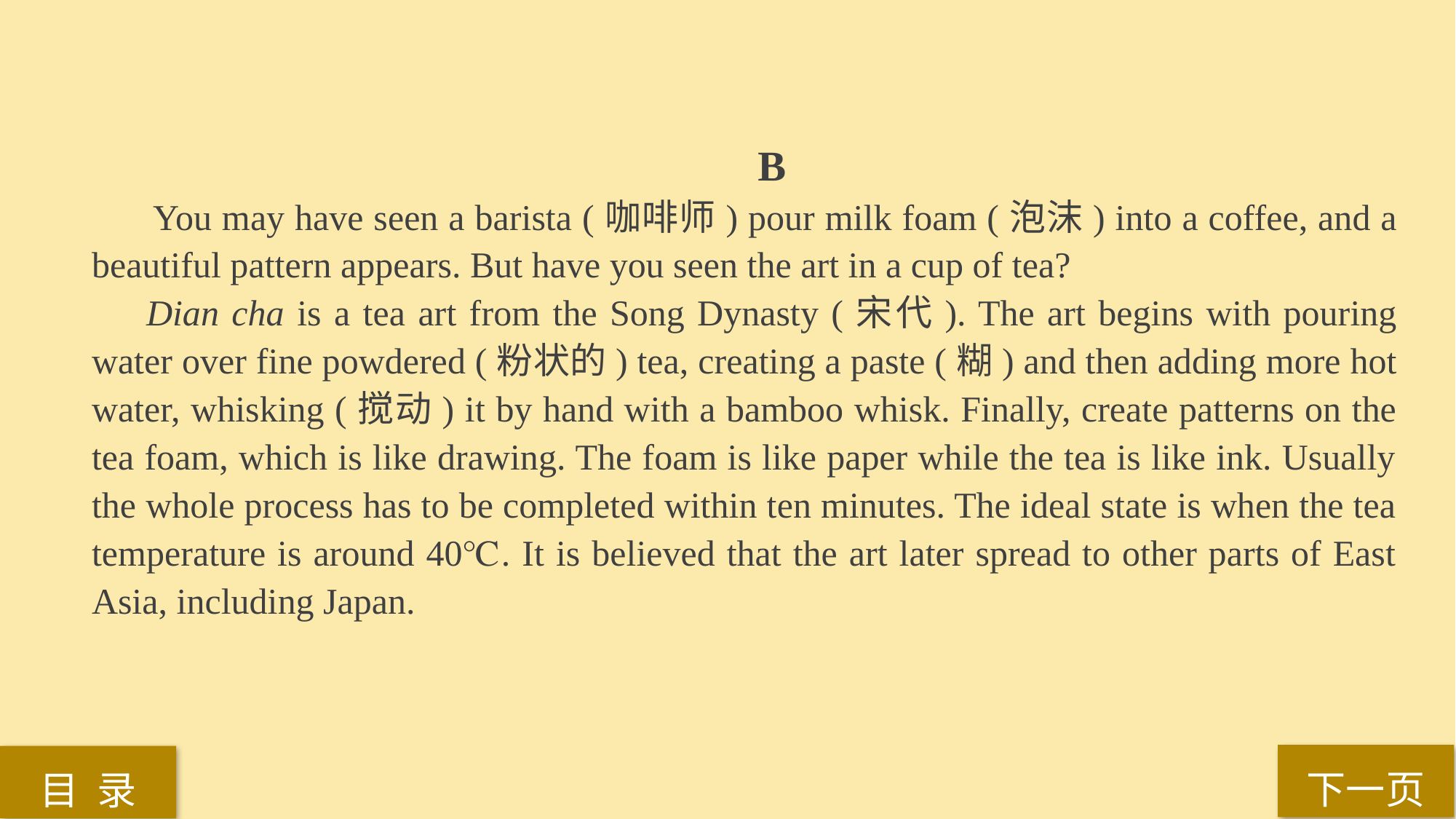

B
      You may have seen a barista (咖啡师) pour milk foam (泡沫) into a coffee, and a beautiful pattern appears. But have you seen the art in a cup of tea?
Dian cha is a tea art from the Song Dynasty (宋代). The art begins with pouring water over fine powdered (粉状的) tea, creating a paste (糊) and then adding more hot water, whisking (搅动) it by hand with a bamboo whisk. Finally, create patterns on the tea foam, which is like drawing. The foam is like paper while the tea is like ink. Usually the whole process has to be completed within ten minutes. The ideal state is when the tea temperature is around 40℃. It is believed that the art later spread to other parts of East Asia, including Japan.